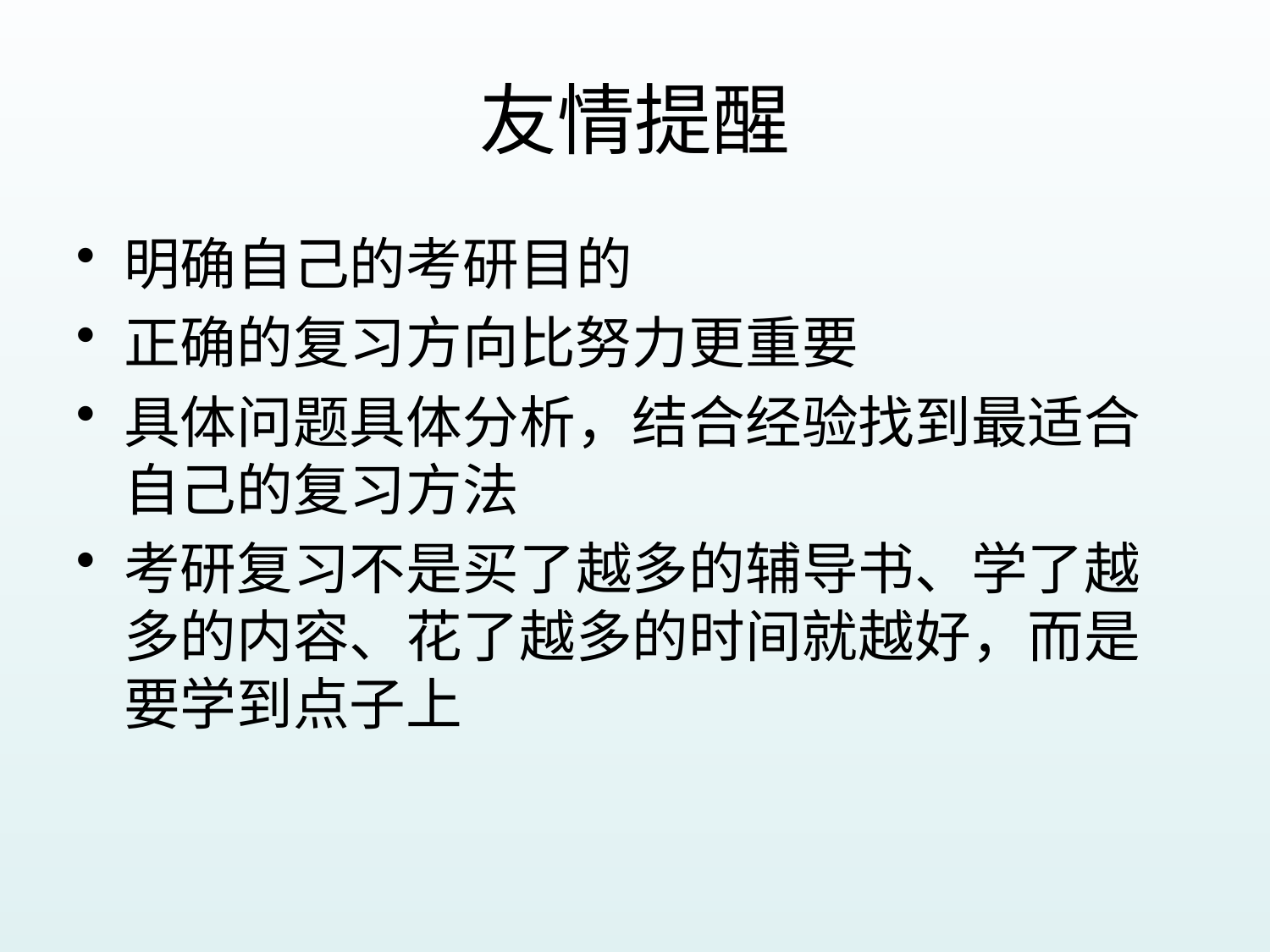

# 友情提醒
明确自己的考研目的
正确的复习方向比努力更重要
具体问题具体分析，结合经验找到最适合自己的复习方法
考研复习不是买了越多的辅导书、学了越多的内容、花了越多的时间就越好，而是要学到点子上